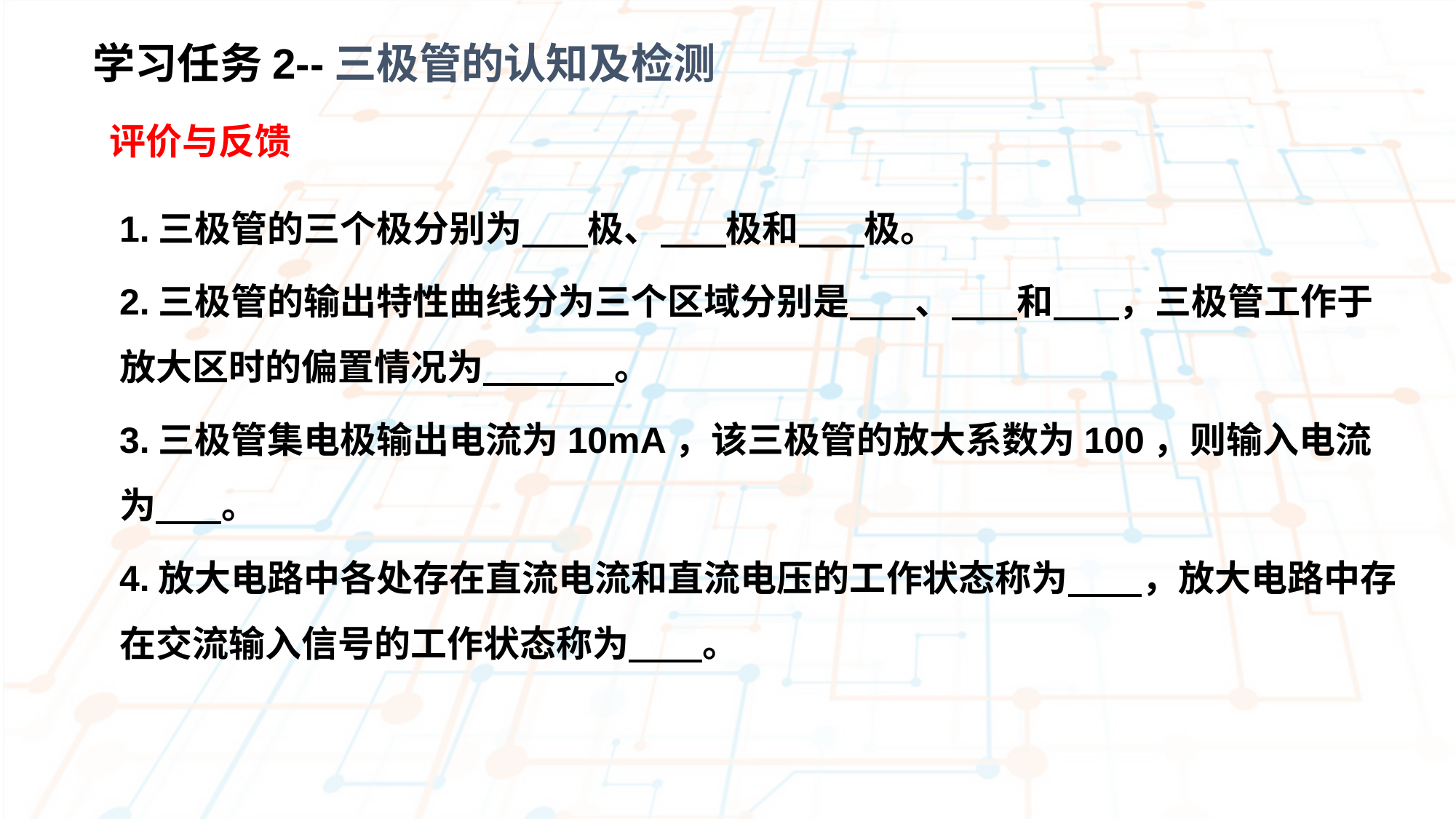

学习任务2--三极管的认知及检测
 评价与反馈

1.三极管的三个极分别为        极、        极和        极。
2.三极管的输出特性曲线分为三个区域分别是        、        和        ，三极管工作于放大区时的偏置情况为                。
3.三极管集电极输出电流为10mA，该三极管的放大系数为100，则输入电流为        。
4.放大电路中各处存在直流电流和直流电压的工作状态称为         ，放大电路中存在交流输入信号的工作状态称为         。